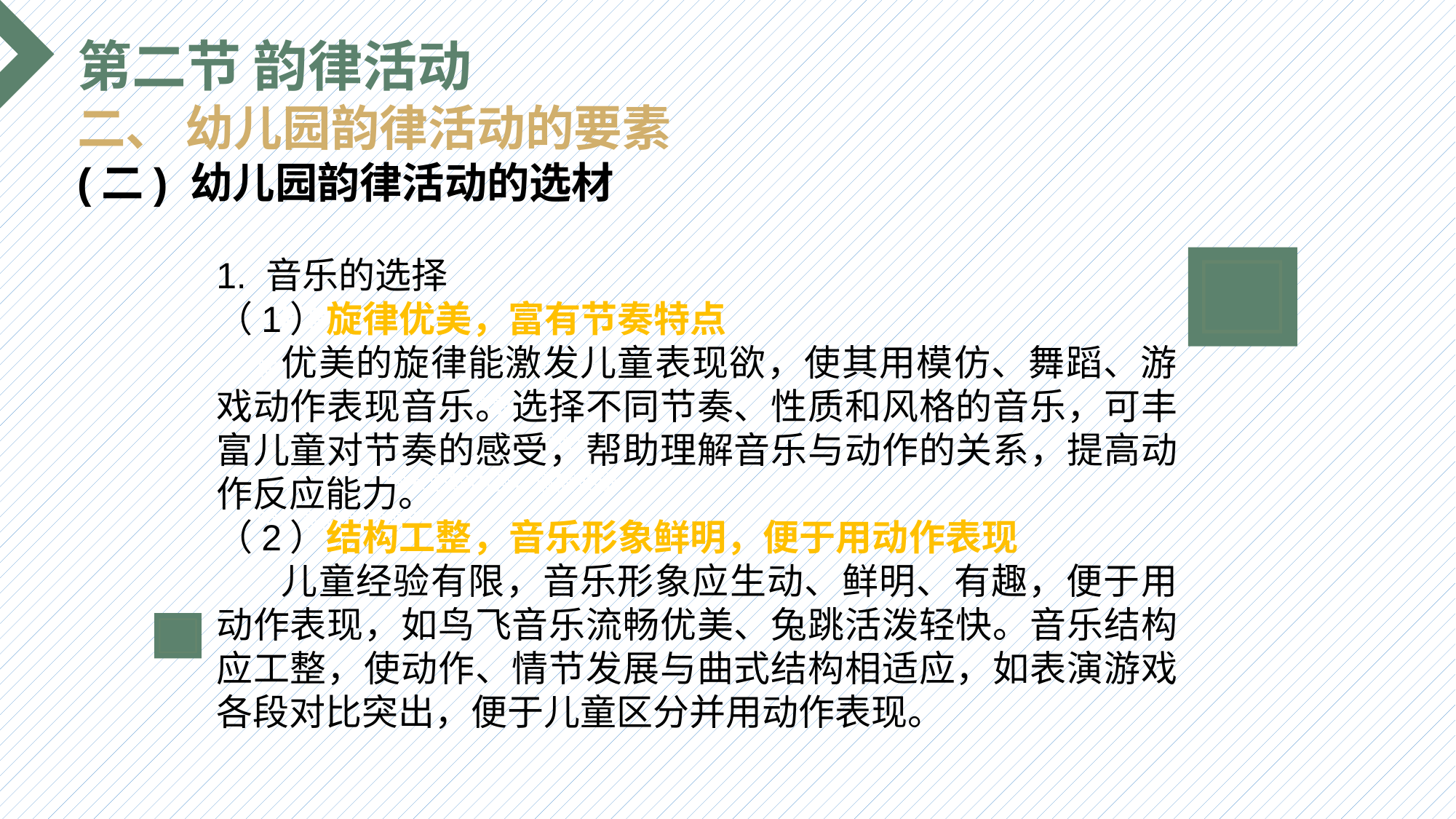

第二节 韵律活动
二、 幼儿园韵律活动的要素
(二) 幼儿园韵律活动的选材

1. 音乐的选择
（1）旋律优美，富有节奏特点
      优美的旋律能激发儿童表现欲，使其用模仿、舞蹈、游戏动作表现音乐。选择不同节奏、性质和风格的音乐，可丰富儿童对节奏的感受，帮助理解音乐与动作的关系，提高动作反应能力。
（2）结构工整，音乐形象鲜明，便于用动作表现
      儿童经验有限，音乐形象应生动、鲜明、有趣，便于用动作表现，如鸟飞音乐流畅优美、兔跳活泼轻快。音乐结构应工整，使动作、情节发展与曲式结构相适应，如表演游戏各段对比突出，便于儿童区分并用动作表现。

选题背景
输入您的内容，请简要说明，言简意赅即可输入您的内容，请简要说明，言简意赅即可输入您的内容，请简要说明，言简意赅即可输入您的内容，请简要说明，言简意赅即可